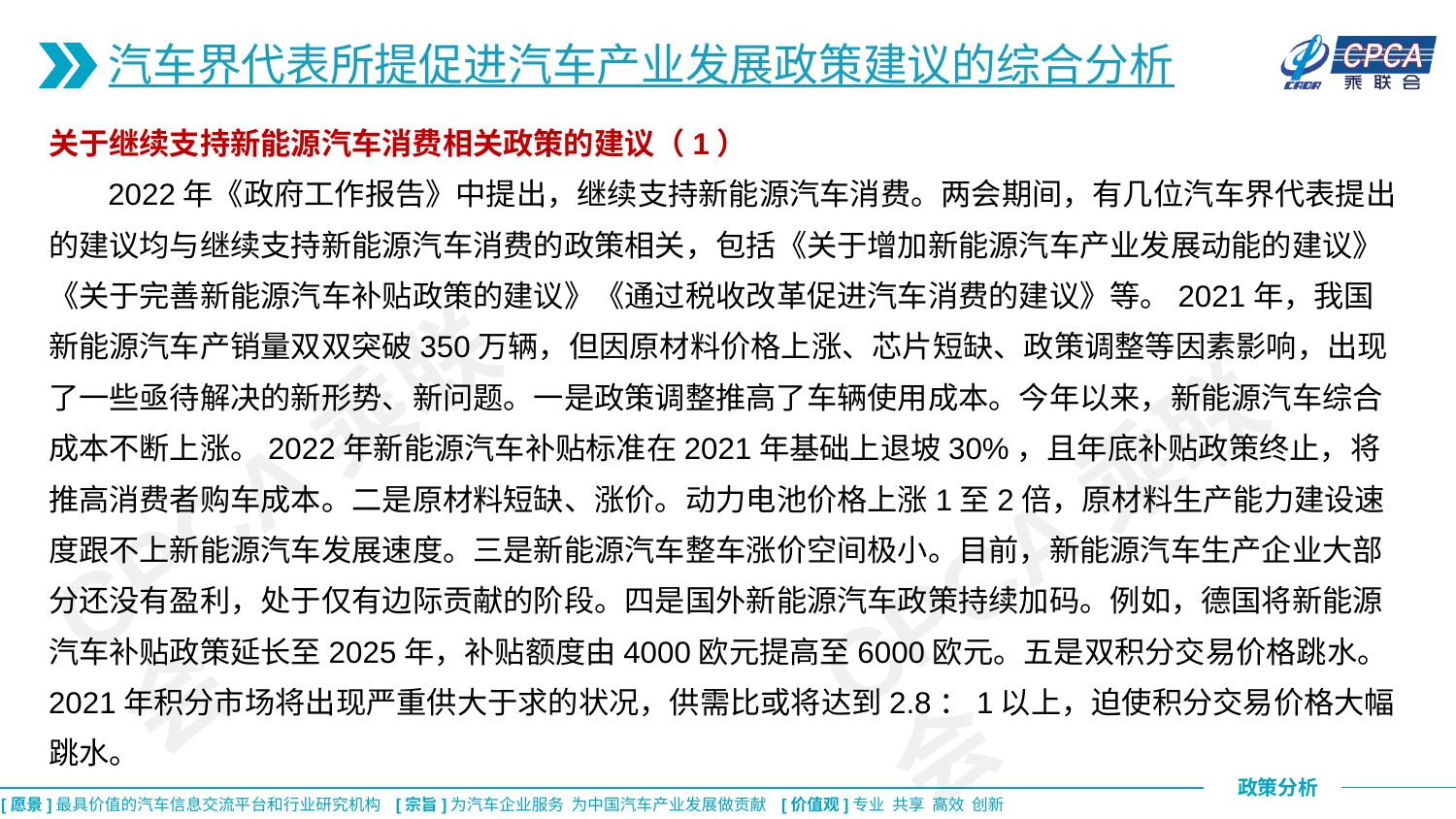

汽车界代表所提促进汽车产业发展政策建议的综合分析
关于继续支持新能源汽车消费相关政策的建议（1）
       2022年《政府工作报告》中提出，继续支持新能源汽车消费。两会期间，有几位汽车界代表提出的建议均与继续支持新能源汽车消费的政策相关，包括《关于增加新能源汽车产业发展动能的建议》 《关于完善新能源汽车补贴政策的建议》《通过税收改革促进汽车消费的建议》等。2021年，我国新能源汽车产销量双双突破350万辆，但因原材料价格上涨、芯片短缺、政策调整等因素影响，出现了一些亟待解决的新形势、新问题。一是政策调整推高了车辆使用成本。今年以来，新能源汽车综合成本不断上涨。2022年新能源汽车补贴标准在2021年基础上退坡30%，且年底补贴政策终止，将推高消费者购车成本。二是原材料短缺、涨价。动力电池价格上涨1至2倍，原材料生产能力建设速度跟不上新能源汽车发展速度。三是新能源汽车整车涨价空间极小。目前，新能源汽车生产企业大部分还没有盈利，处于仅有边际贡献的阶段。四是国外新能源汽车政策持续加码。例如，德国将新能源汽车补贴政策延长至2025年，补贴额度由4000欧元提高至6000欧元。五是双积分交易价格跳水。2021年积分市场将出现严重供大于求的状况，供需比或将达到2.8：1以上，迫使积分交易价格大幅跳水。
CPCA乘联会
CPCA乘联会